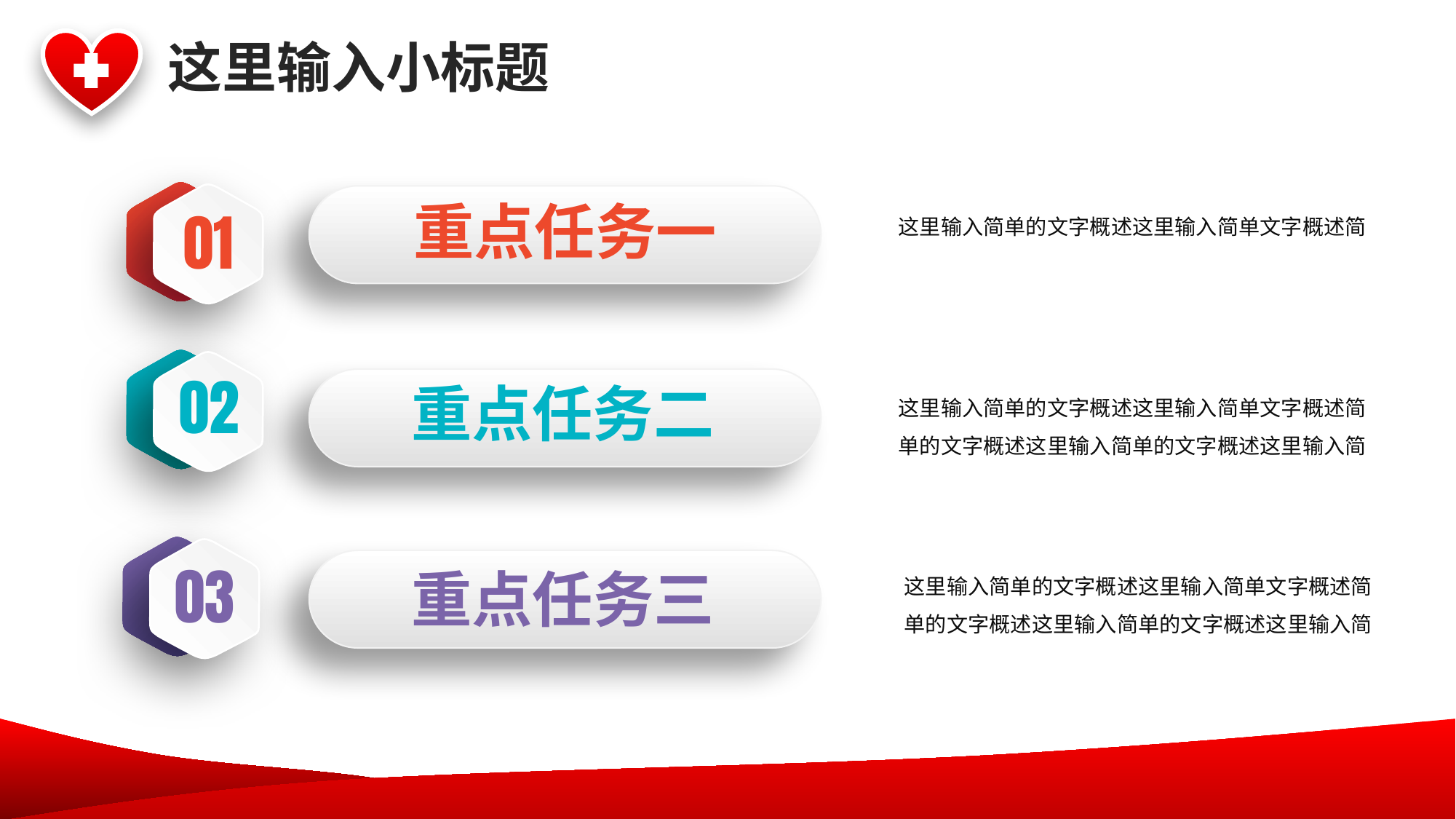

这里输入小标题

01

重点任务一
这里输入简单的文字概述这里输入简单文字概述简

02

重点任务二
这里输入简单的文字概述这里输入简单文字概述简单的文字概述这里输入简单的文字概述这里输入简

03

重点任务三
这里输入简单的文字概述这里输入简单文字概述简单的文字概述这里输入简单的文字概述这里输入简